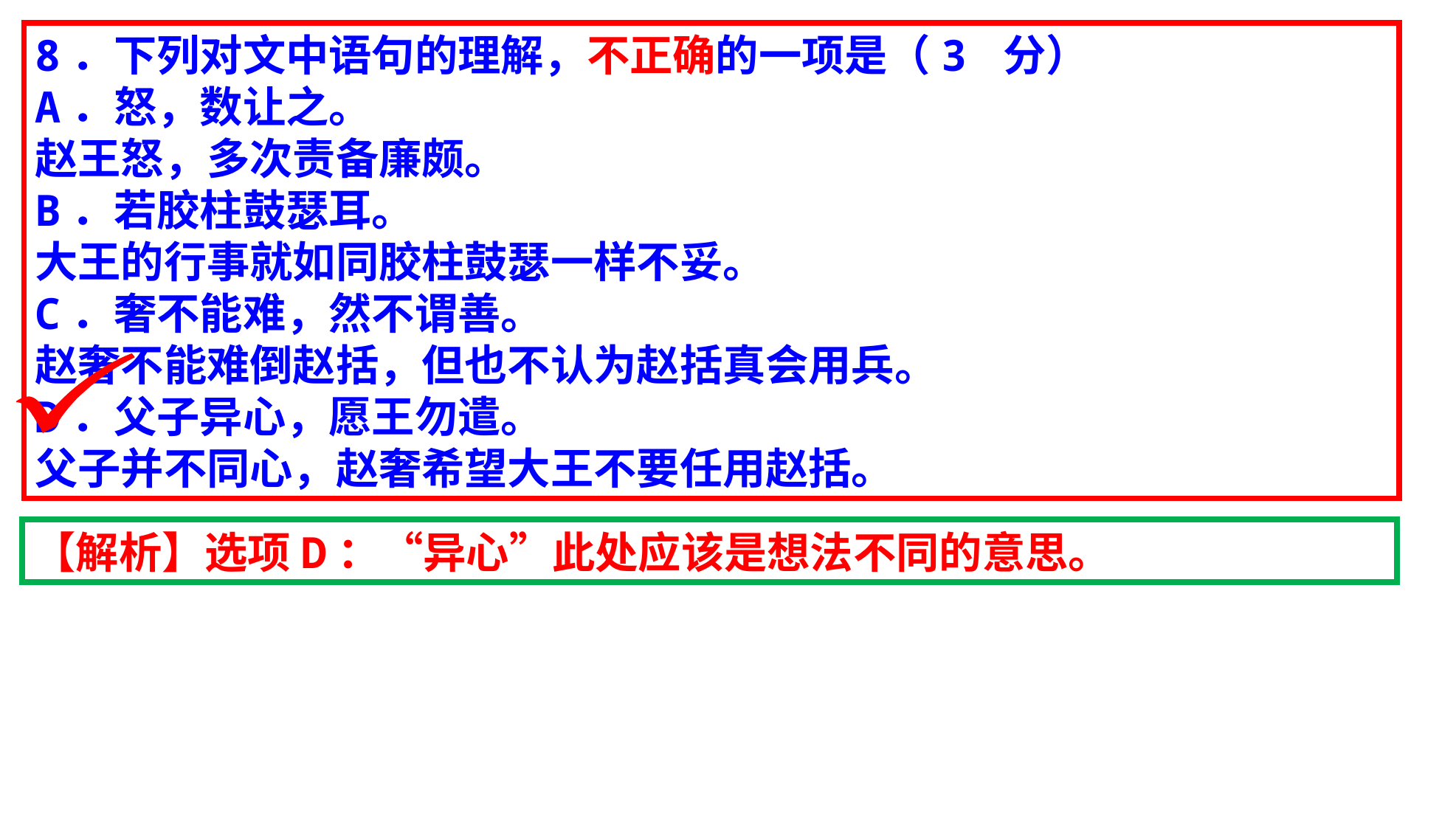

8．下列对文中语句的理解，不正确的一项是（3 分）
A．怒，数让之。
赵王怒，多次责备廉颇。
B．若胶柱鼓瑟耳。
大王的行事就如同胶柱鼓瑟一样不妥。
C．奢不能难，然不谓善。
赵奢不能难倒赵括，但也不认为赵括真会用兵。
D．父子异心，愿王勿遣。
父子并不同心，赵奢希望大王不要任用赵括。

【解析】选项D：“异心”此处应该是想法不同的意思。